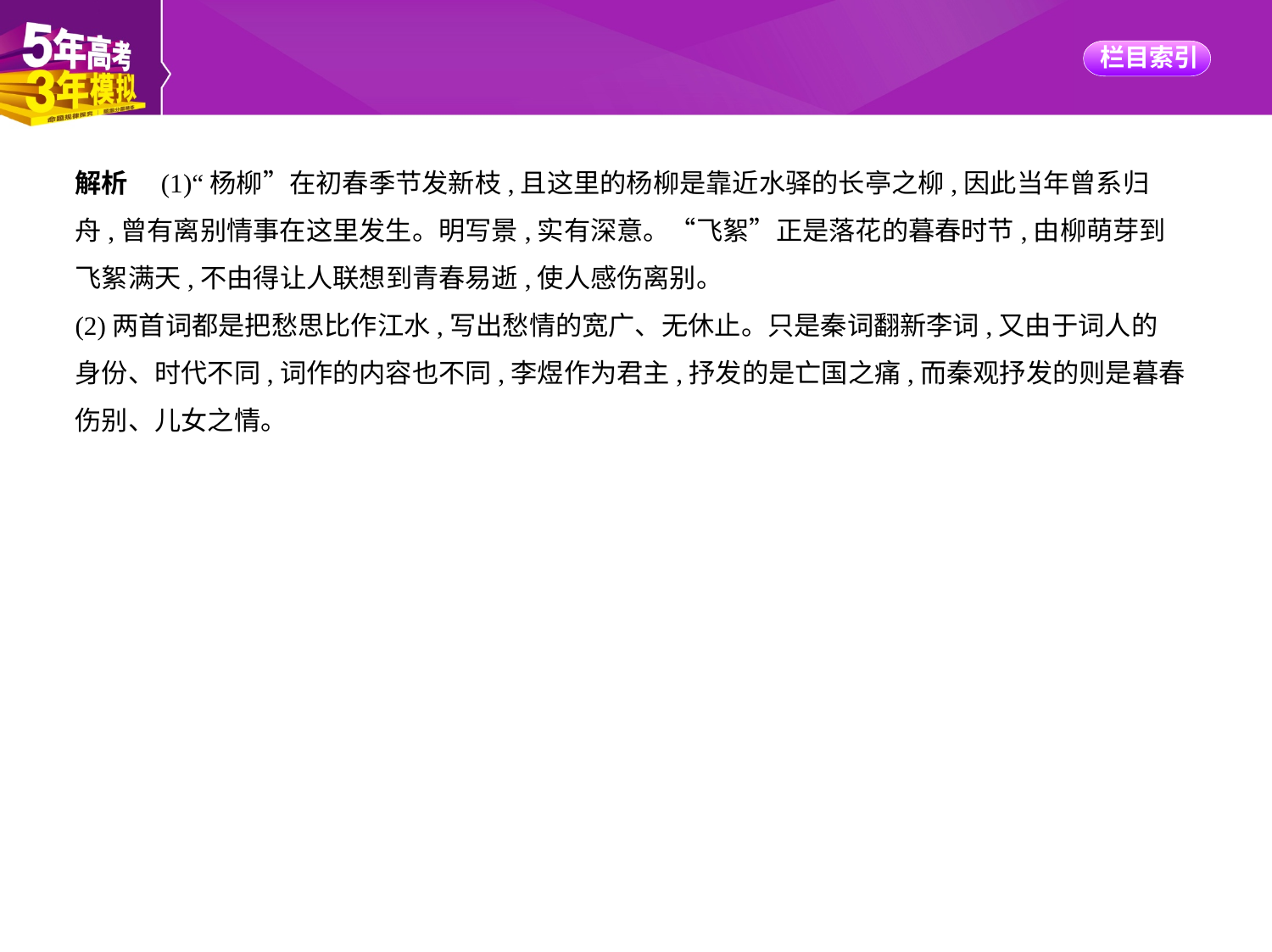

解析　(1)“杨柳”在初春季节发新枝,且这里的杨柳是靠近水驿的长亭之柳,因此当年曾系归
舟,曾有离别情事在这里发生。明写景,实有深意。“飞絮”正是落花的暮春时节,由柳萌芽到
飞絮满天,不由得让人联想到青春易逝,使人感伤离别。
(2)两首词都是把愁思比作江水,写出愁情的宽广、无休止。只是秦词翻新李词,又由于词人的
身份、时代不同,词作的内容也不同,李煜作为君主,抒发的是亡国之痛,而秦观抒发的则是暮春
伤别、儿女之情。